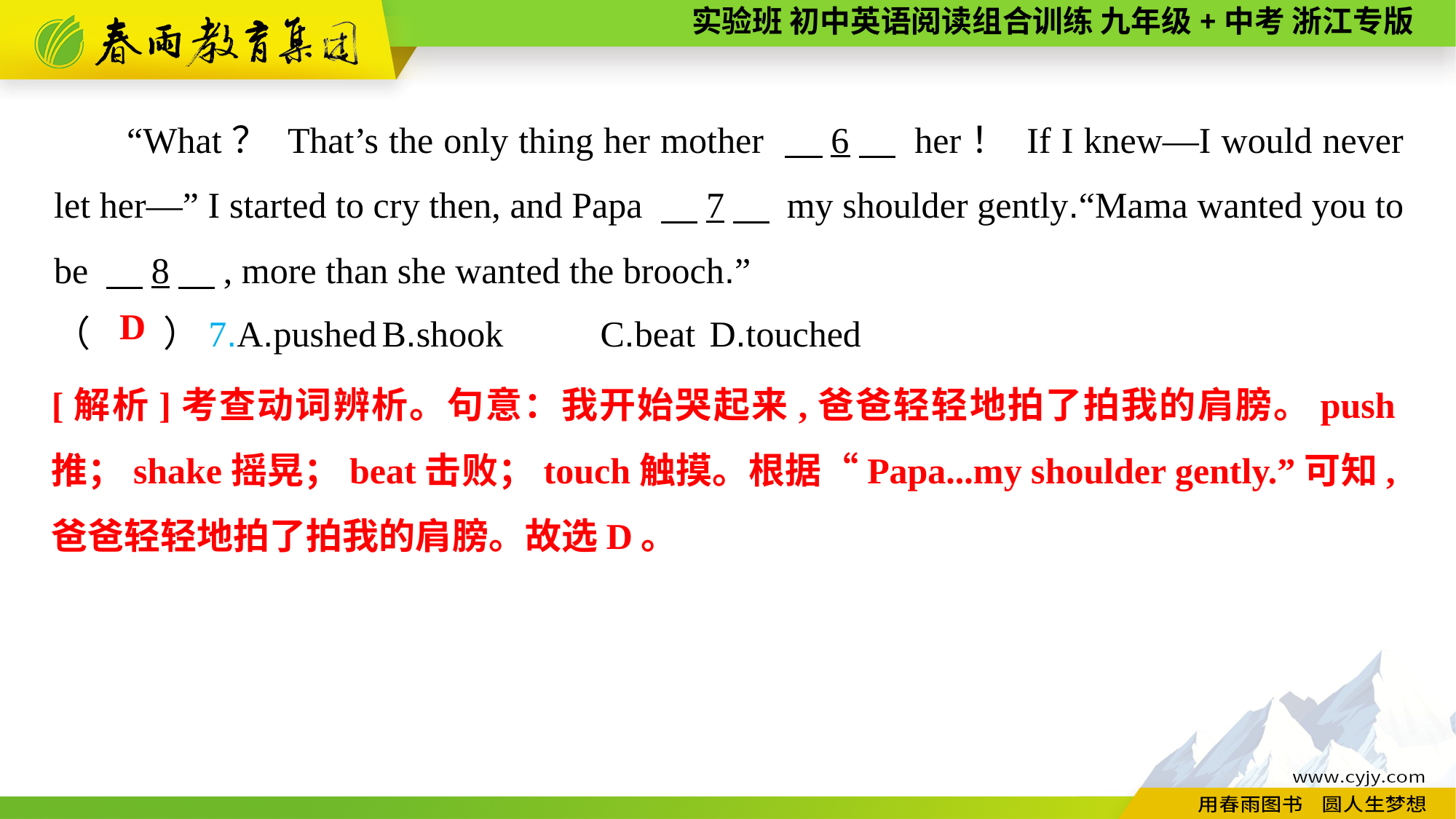

“What？ That’s the only thing her mother 　6　 her！ If I knew—I would never let her—” I started to cry then, and Papa 　7　 my shoulder gently.“Mama wanted you to be 　8　, more than she wanted the brooch.”
（　　）7.A.pushed	B.shook	C.beat	D.touched
D
[解析]考查动词辨析。句意：我开始哭起来,爸爸轻轻地拍了拍我的肩膀。push推；shake摇晃；beat击败；touch触摸。根据“Papa...my shoulder gently.”可知,爸爸轻轻地拍了拍我的肩膀。故选D。